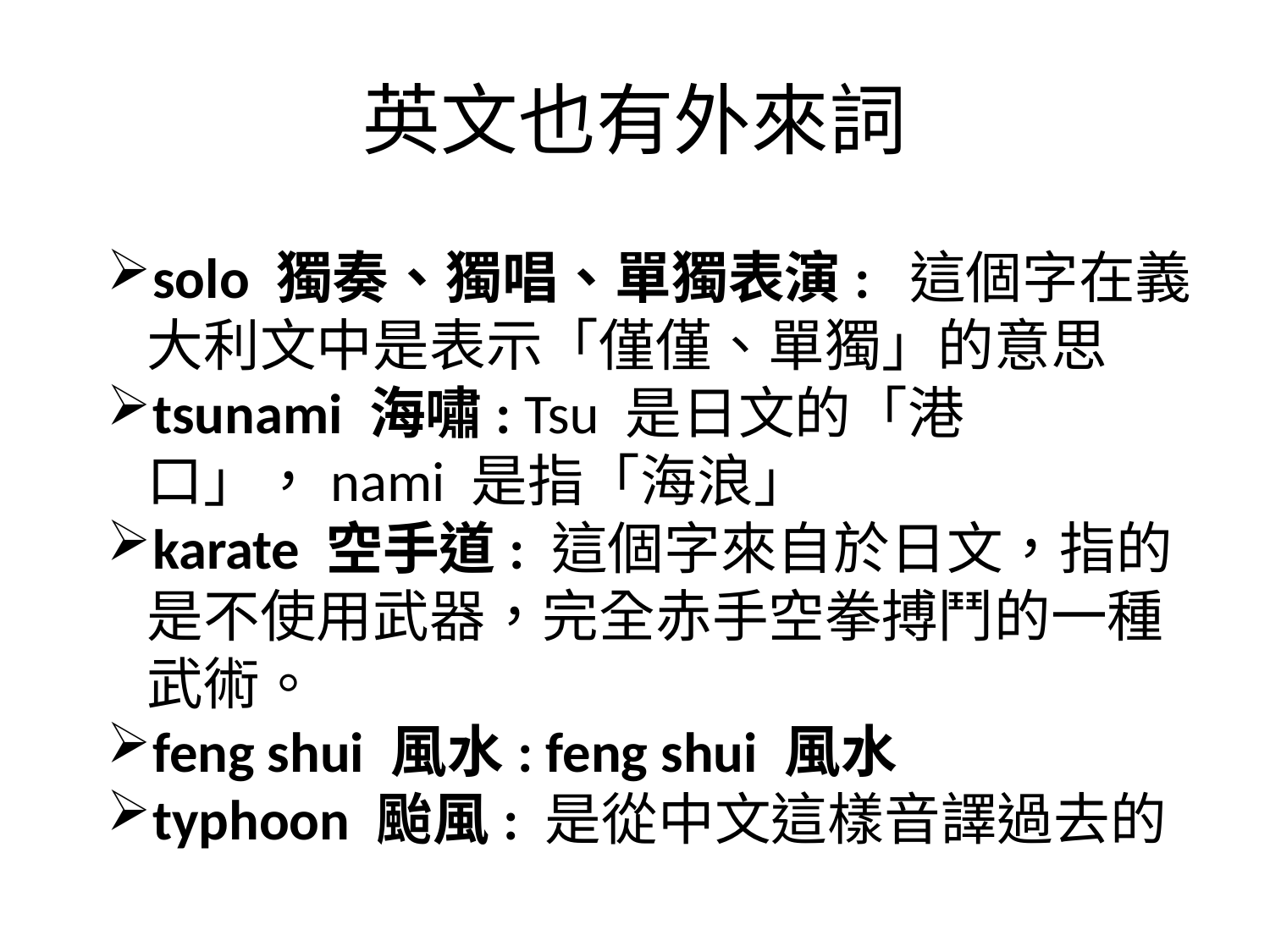

# 英文也有外來詞
solo 獨奏、獨唱、單獨表演:  這個字在義大利文中是表示「僅僅、單獨」的意思
tsunami 海嘯: Tsu 是日文的「港口」，nami 是指「海浪」
karate 空手道: 這個字來自於日文，指的是不使用武器，完全赤手空拳搏鬥的一種武術。
feng shui 風水: feng shui 風水
typhoon 颱風: 是從中文這樣音譯過去的